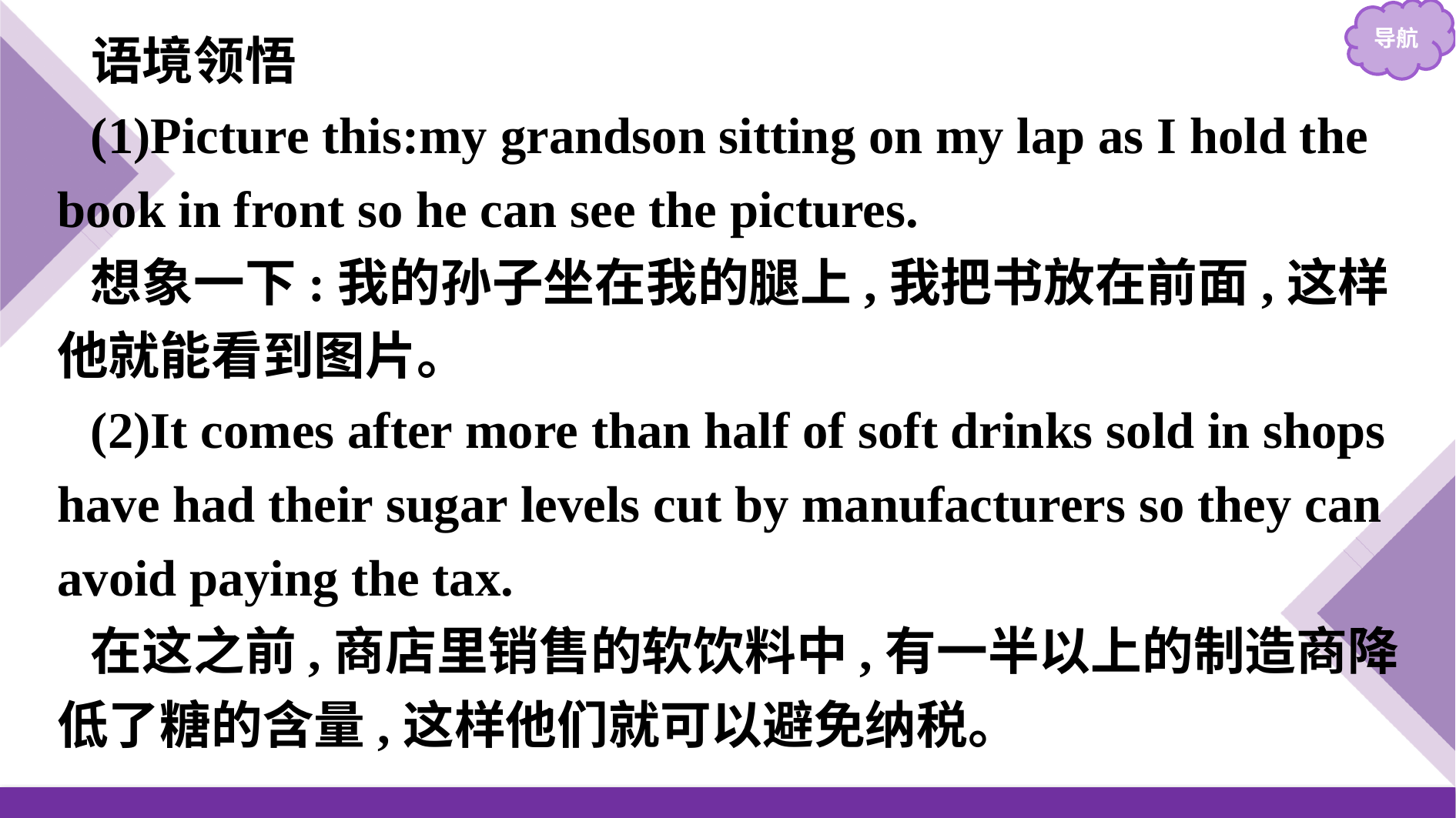

语境领悟
(1)Picture this:my grandson sitting on my lap as I hold the book in front so he can see the pictures.
想象一下:我的孙子坐在我的腿上,我把书放在前面,这样他就能看到图片。
(2)It comes after more than half of soft drinks sold in shops have had their sugar levels cut by manufacturers so they can avoid paying the tax.
在这之前,商店里销售的软饮料中,有一半以上的制造商降低了糖的含量,这样他们就可以避免纳税。